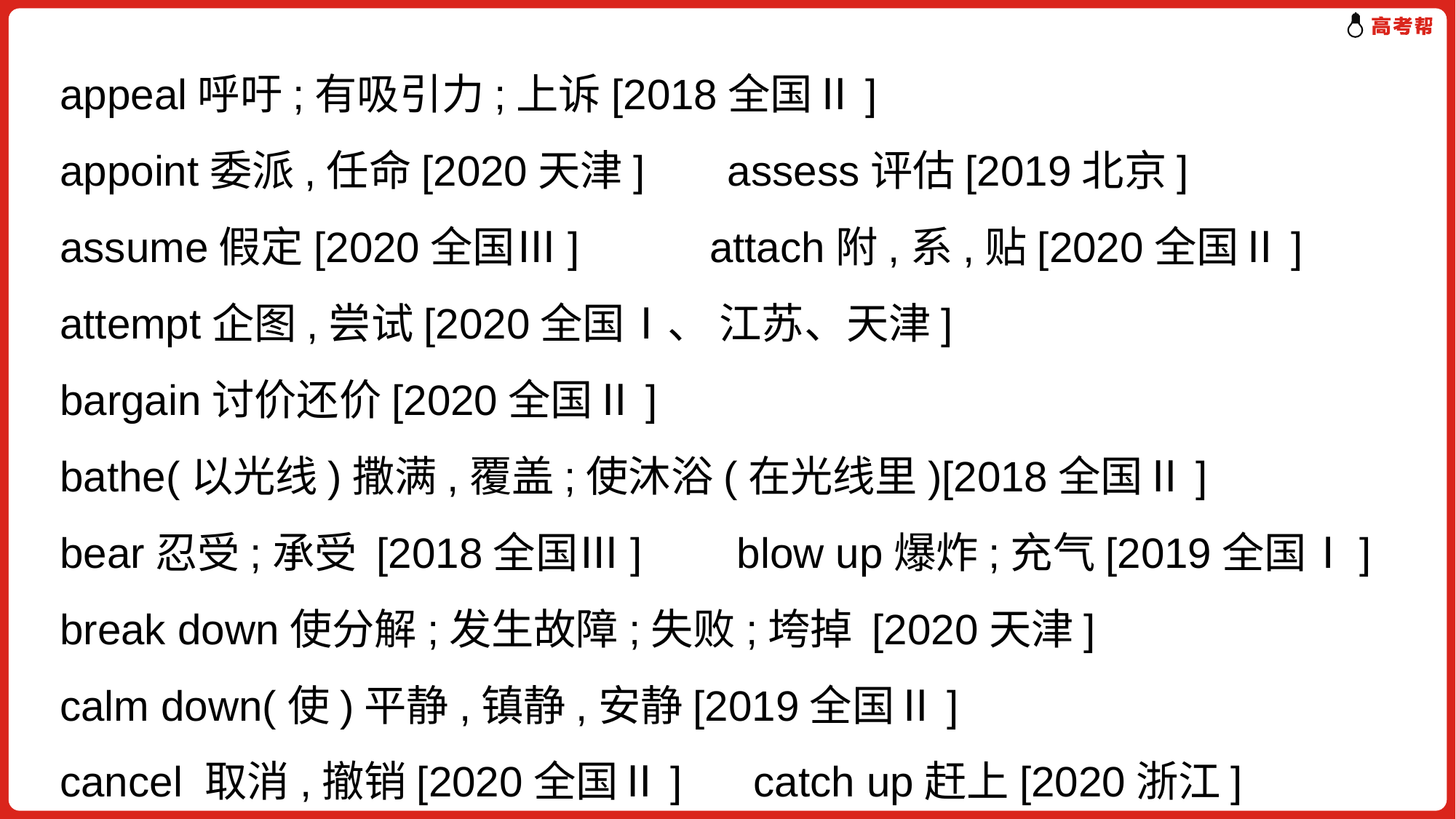

appeal呼吁;有吸引力;上诉[2018全国Ⅱ]
appoint委派,任命[2020天津]       assess评估[2019北京]
assume假定[2020全国Ⅲ]           attach附,系,贴[2020全国Ⅱ]
attempt企图,尝试[2020全国Ⅰ、 江苏、天津]
bargain讨价还价[2020全国Ⅱ]
bathe(以光线)撒满,覆盖;使沐浴(在光线里)[2018全国Ⅱ]
bear忍受;承受 [2018全国Ⅲ]        blow up爆炸;充气[2019全国Ⅰ]
break down使分解;发生故障;失败;垮掉 [2020天津]
calm down(使)平静,镇静,安静[2019全国Ⅱ]
cancel 取消,撤销[2020全国Ⅱ]      catch up赶上[2020浙江]